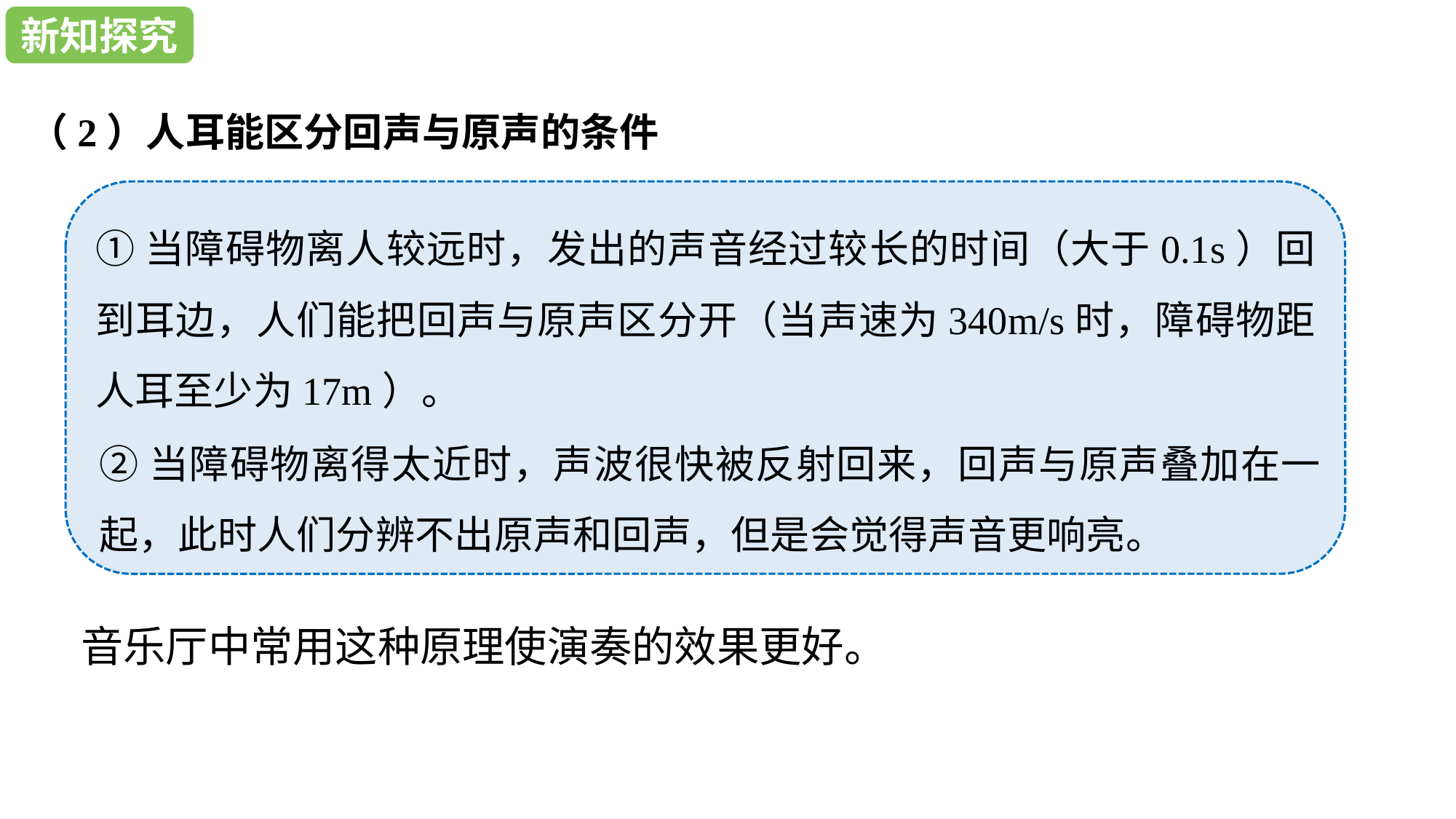

新知探究
新知探究
（2）人耳能区分回声与原声的条件
①当障碍物离人较远时，发出的声音经过较长的时间（大于0.1s）回到耳边，人们能把回声与原声区分开（当声速为340m/s时，障碍物距人耳至少为17m）。

②当障碍物离得太近时，声波很快被反射回来，回声与原声叠加在一起，此时人们分辨不出原声和回声，但是会觉得声音更响亮。
音乐厅中常用这种原理使演奏的效果更好。